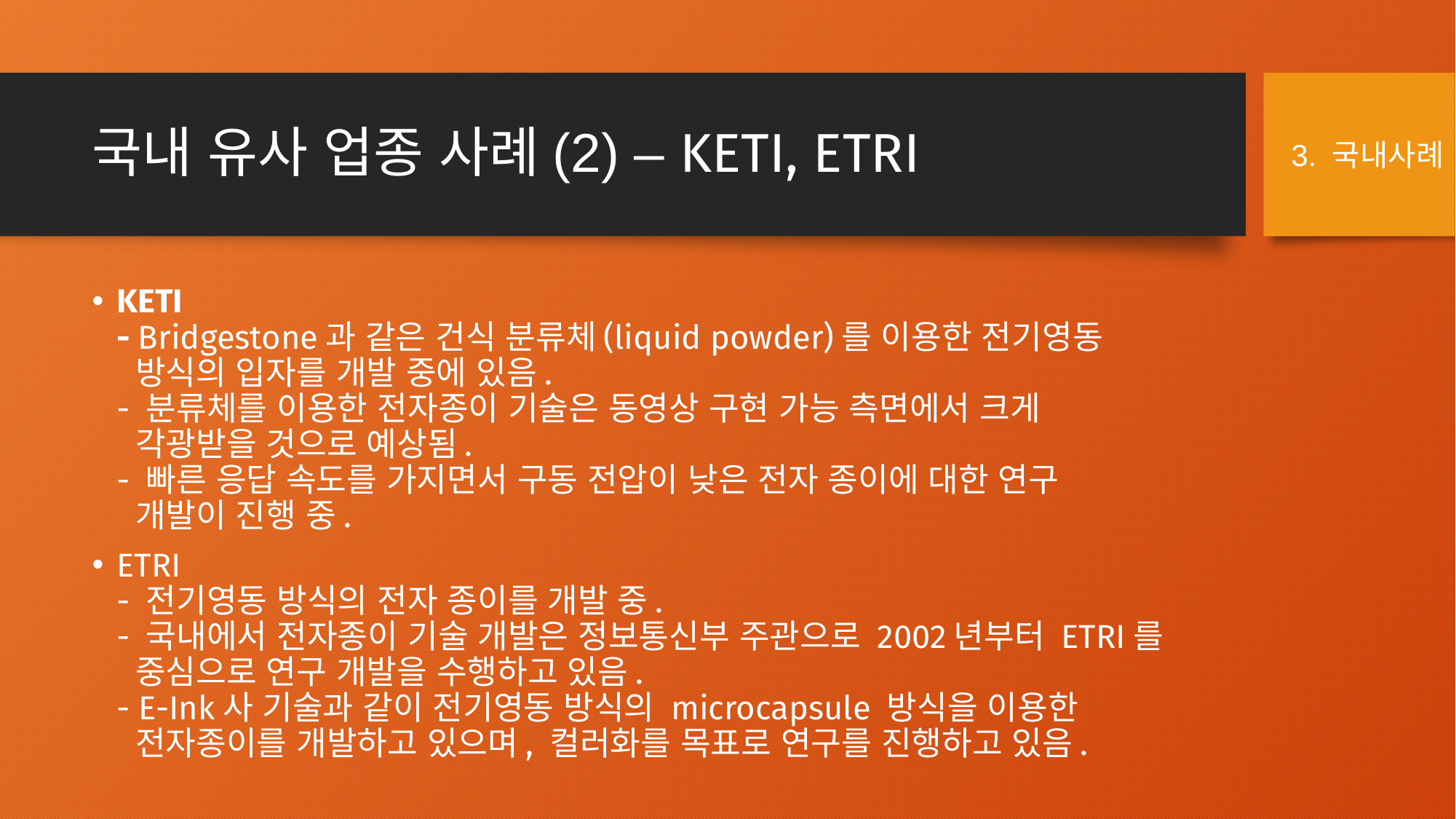

# 국내 유사 업종 사례(2) – KETI, ETRI
3. 국내사례
KETI
- Bridgestone과 같은 건식 분류체(liquid powder)를 이용한 전기영동
  방식의 입자를 개발 중에 있음.
- 분류체를 이용한 전자종이 기술은 동영상 구현 가능 측면에서 크게
  각광받을 것으로 예상됨.
- 빠른 응답 속도를 가지면서 구동 전압이 낮은 전자 종이에 대한 연구
  개발이 진행 중.
ETRI
- 전기영동 방식의 전자 종이를 개발 중.
- 국내에서 전자종이 기술 개발은 정보통신부 주관으로 2002년부터 ETRI를
  중심으로 연구 개발을 수행하고 있음.
- E-Ink사 기술과 같이 전기영동 방식의 microcapsule 방식을 이용한
  전자종이를 개발하고 있으며, 컬러화를 목표로 연구를 진행하고 있음.